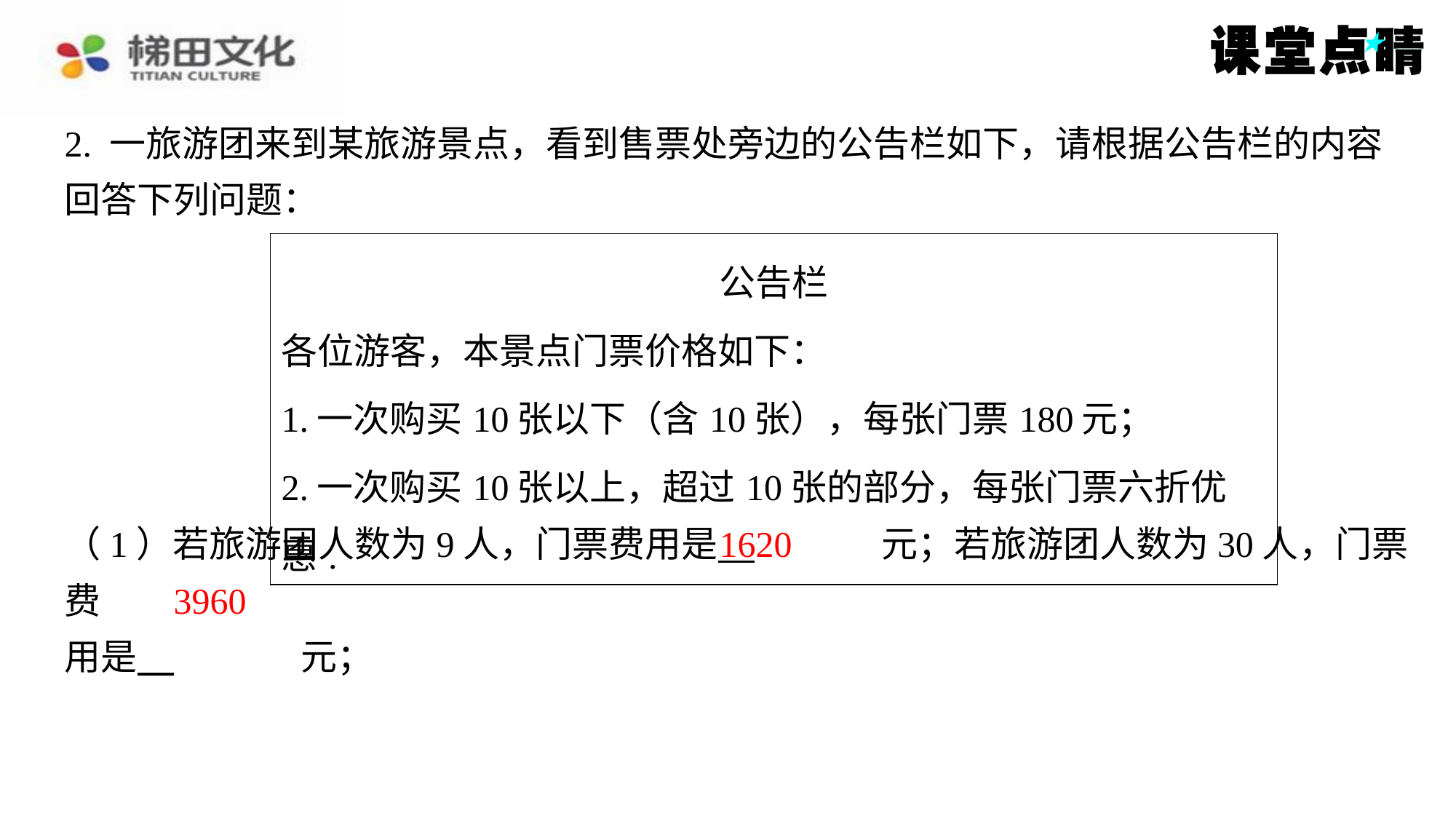

2. 一旅游团来到某旅游景点，看到售票处旁边的公告栏如下，请根据公告栏的内容
回答下列问题：
| 公告栏 各位游客，本景点门票价格如下： 1.一次购买10张以下（含10张），每张门票180元； 2.一次购买10张以上，超过10张的部分，每张门票六折优惠. |
| --- |
1620
（1）若旅游团人数为9人，门票费用是 　1620　元；若旅游团人数为30人，门票费
用是 　3960　元；
3960